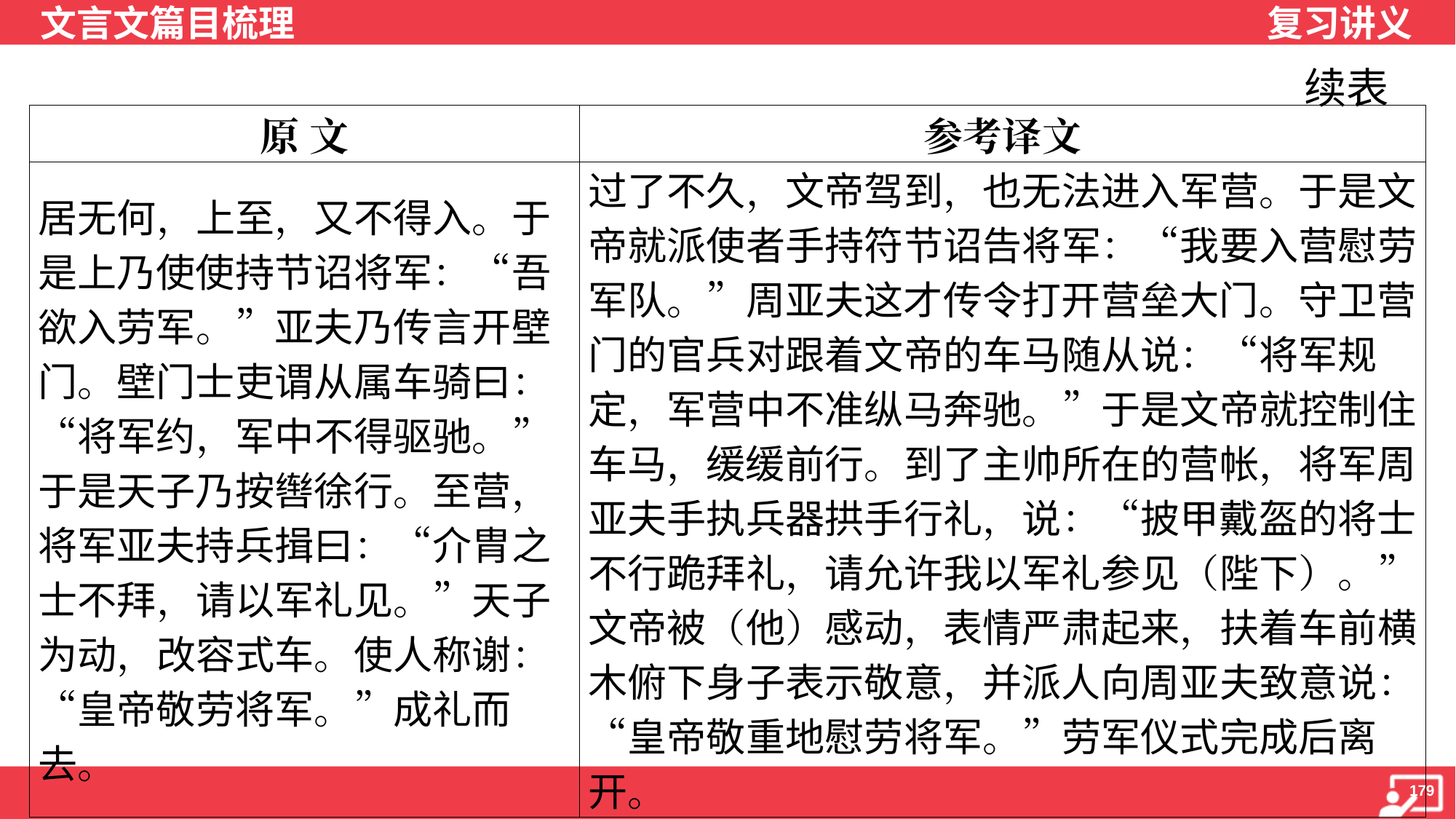

续表
| 原 文 | 参考译文 |
| --- | --- |
| 居无何，上至，又不得入。于是上乃使使持节诏将军：“吾欲入劳军。”亚夫乃传言开壁门。壁门士吏谓从属车骑曰：“将军约，军中不得驱驰。”于是天子乃按辔徐行。至营，将军亚夫持兵揖曰：“介胄之士不拜，请以军礼见。”天子为动，改容式车。使人称谢：“皇帝敬劳将军。”成礼而去。 | 过了不久，文帝驾到，也无法进入军营。于是文帝就派使者手持符节诏告将军：“我要入营慰劳军队。”周亚夫这才传令打开营垒大门。守卫营门的官兵对跟着文帝的车马随从说：“将军规定，军营中不准纵马奔驰。”于是文帝就控制住车马，缓缓前行。到了主帅所在的营帐，将军周亚夫手执兵器拱手行礼，说：“披甲戴盔的将士不行跪拜礼，请允许我以军礼参见（陛下）。”文帝被（他）感动，表情严肃起来，扶着车前横木俯下身子表示敬意，并派人向周亚夫致意说：“皇帝敬重地慰劳将军。”劳军仪式完成后离开。 |